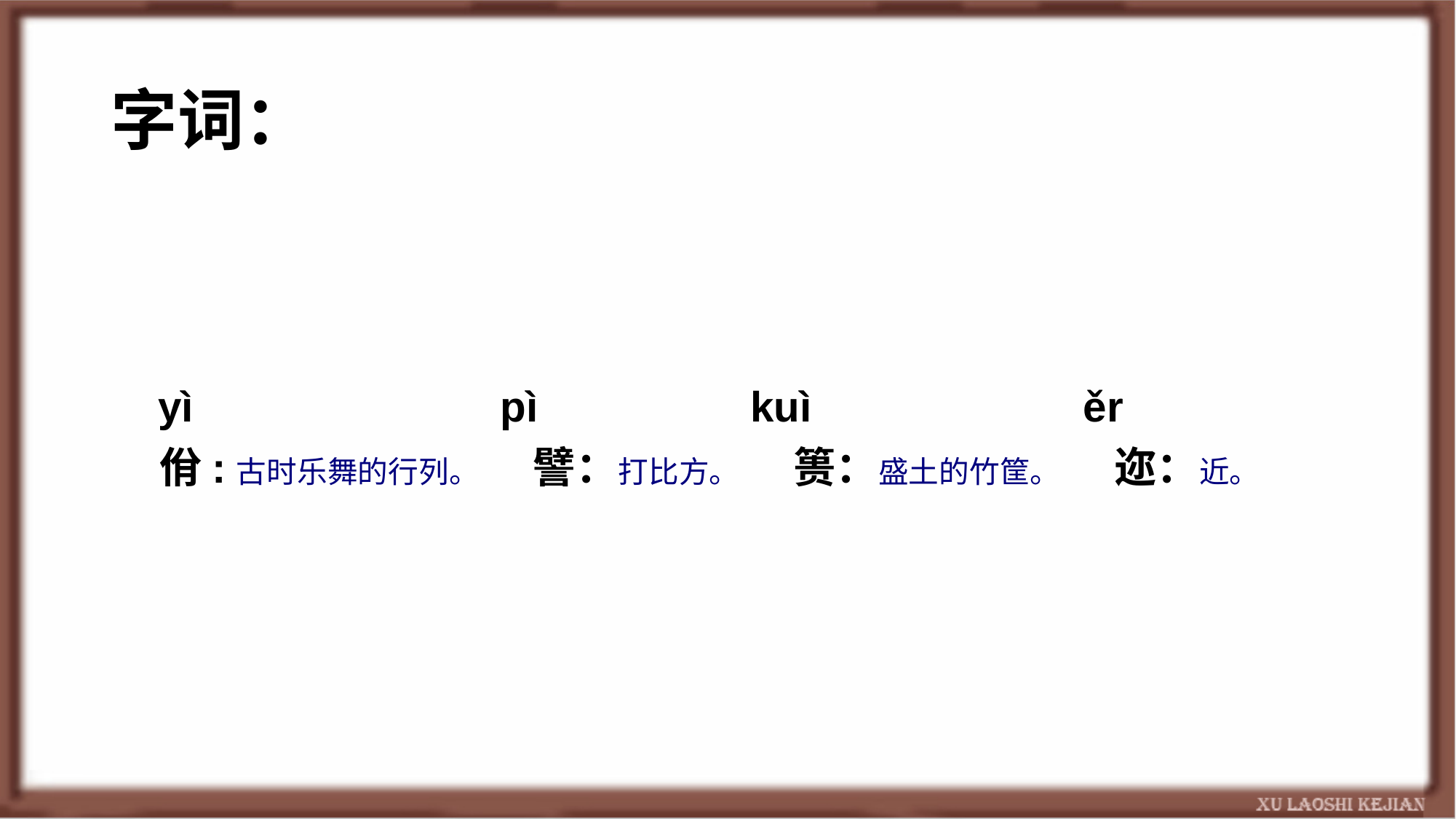

# 字词：
    yì                          pì                  kuì                       ěr
    佾:古时乐舞的行列。        譬：打比方。        篑：盛土的竹筐。        迩：近。